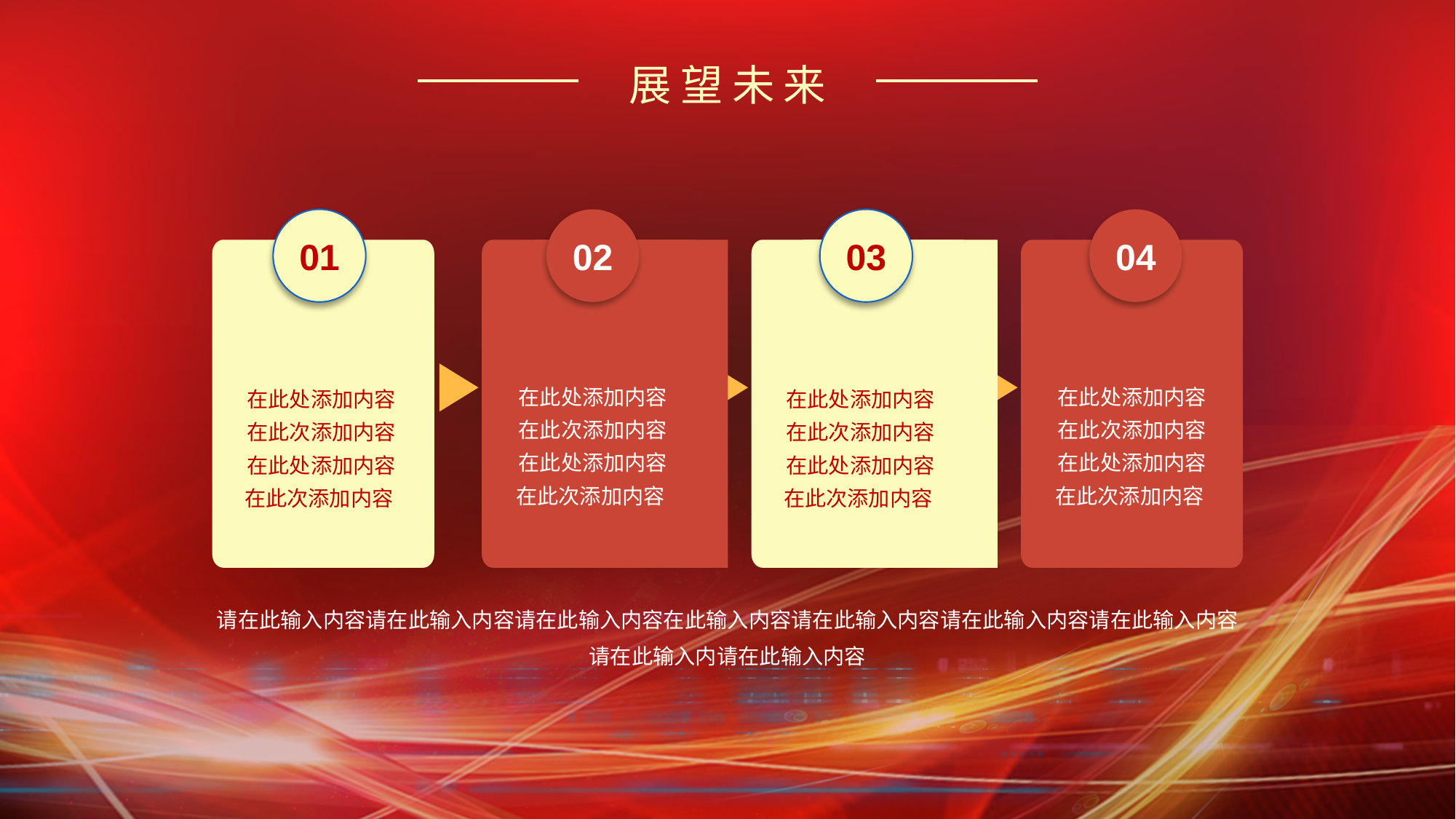

展望未来
01

在此处添加内容在此次添加内容在此处添加内容在此次添加内容

02

在此处添加内容在此次添加内容在此处添加内容在此次添加内容

03

在此处添加内容在此次添加内容在此处添加内容在此次添加内容

04

在此处添加内容在此次添加内容在此处添加内容在此次添加内容

 输入标题
 输入标题

请在此输入内容请在此输入内容请在此输入内容在此输入内容请在此输入内容请在此输入内容请在此输入内容请在此输入内请在此输入内容